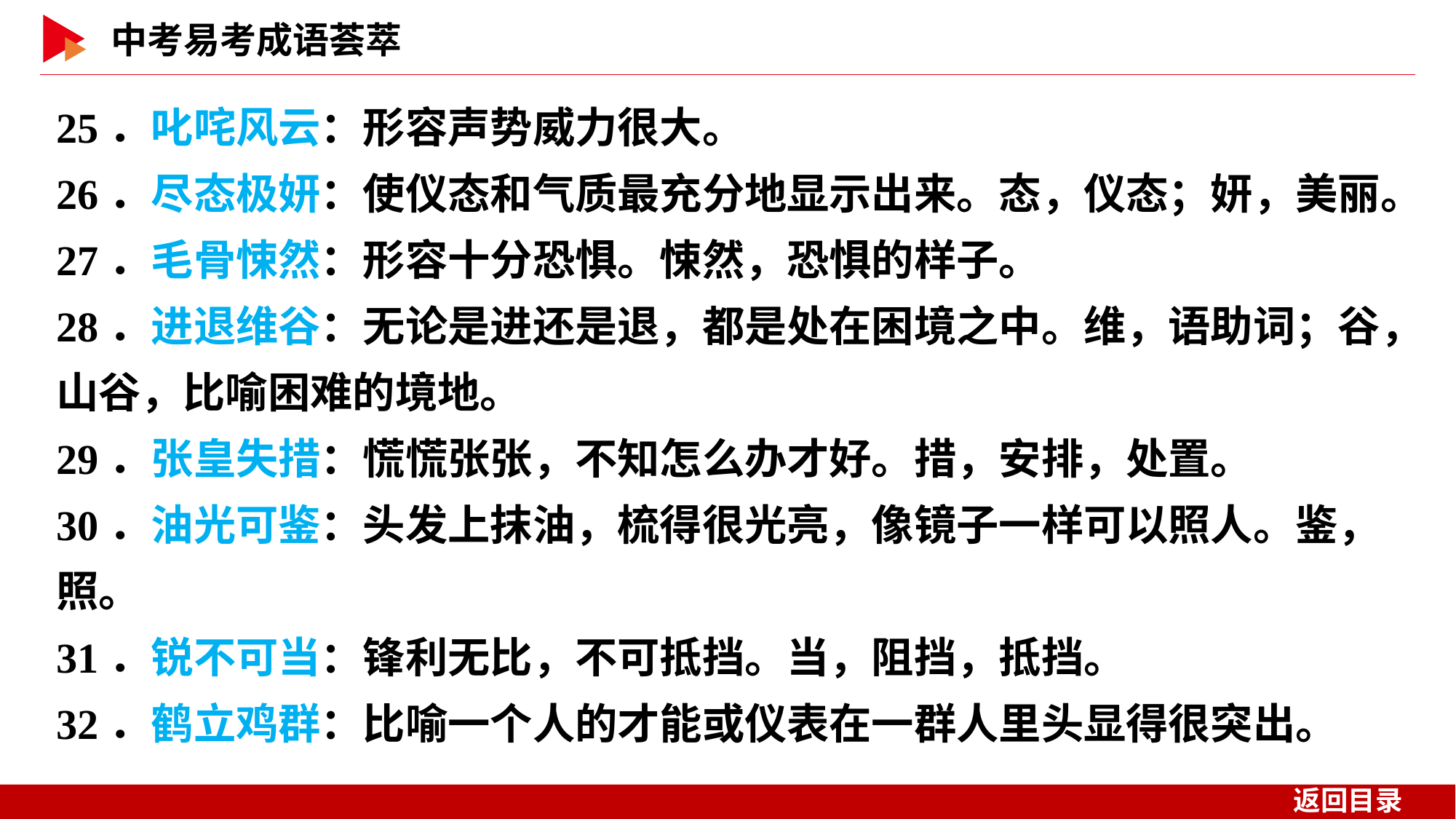

25．叱咤风云：形容声势威力很大。
26．尽态极妍：使仪态和气质最充分地显示出来。态，仪态；妍，美丽。
27．毛骨悚然：形容十分恐惧。悚然，恐惧的样子。
28．进退维谷：无论是进还是退，都是处在困境之中。维，语助词；谷，山谷，比喻困难的境地。
29．张皇失措：慌慌张张，不知怎么办才好。措，安排，处置。
30．油光可鉴：头发上抹油，梳得很光亮，像镜子一样可以照人。鉴，照。
31．锐不可当：锋利无比，不可抵挡。当，阻挡，抵挡。
32．鹤立鸡群：比喻一个人的才能或仪表在一群人里头显得很突出。